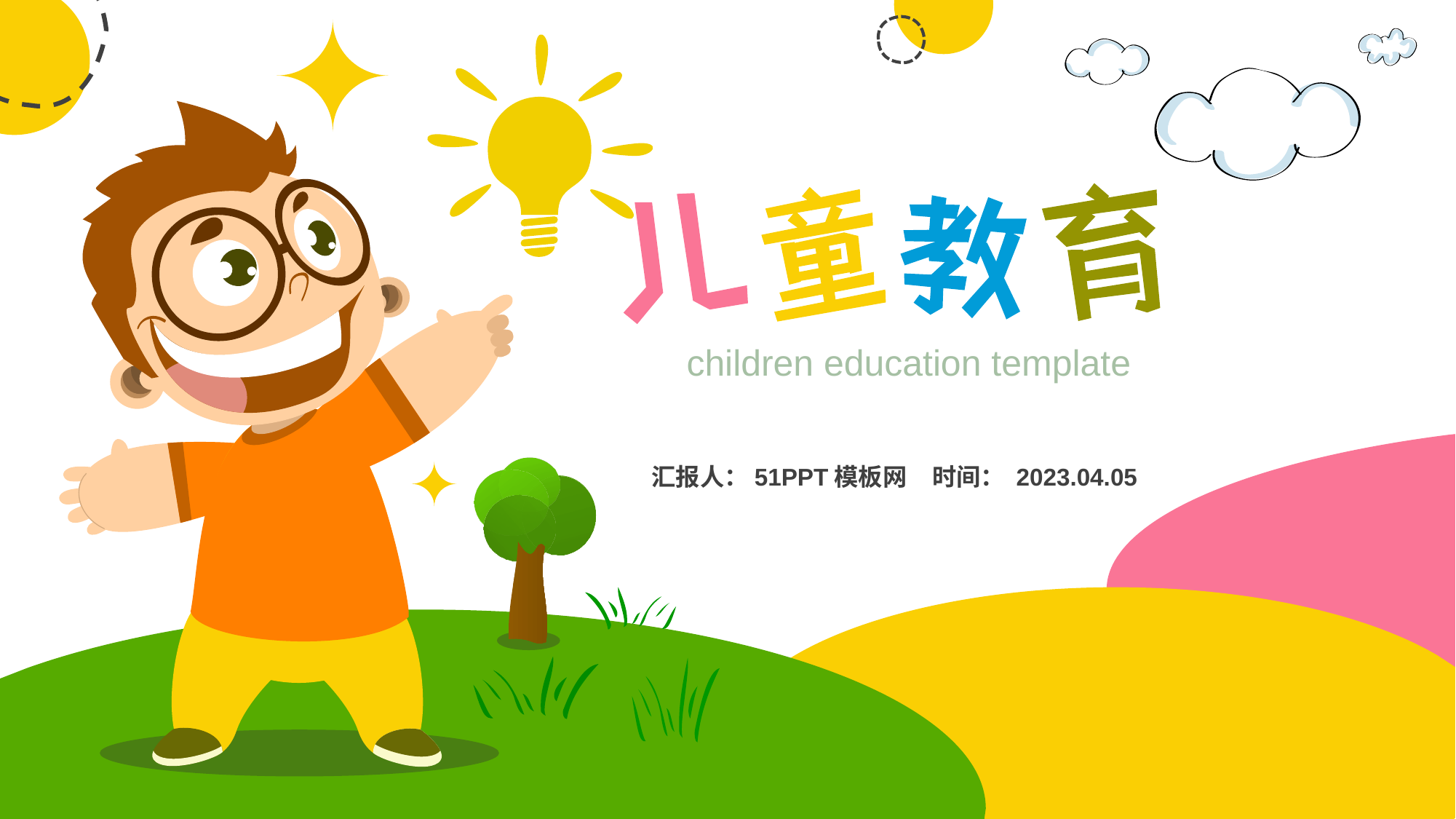

儿童教育

children education template

汇报人：51PPT模板网
时间： 2023.04.05